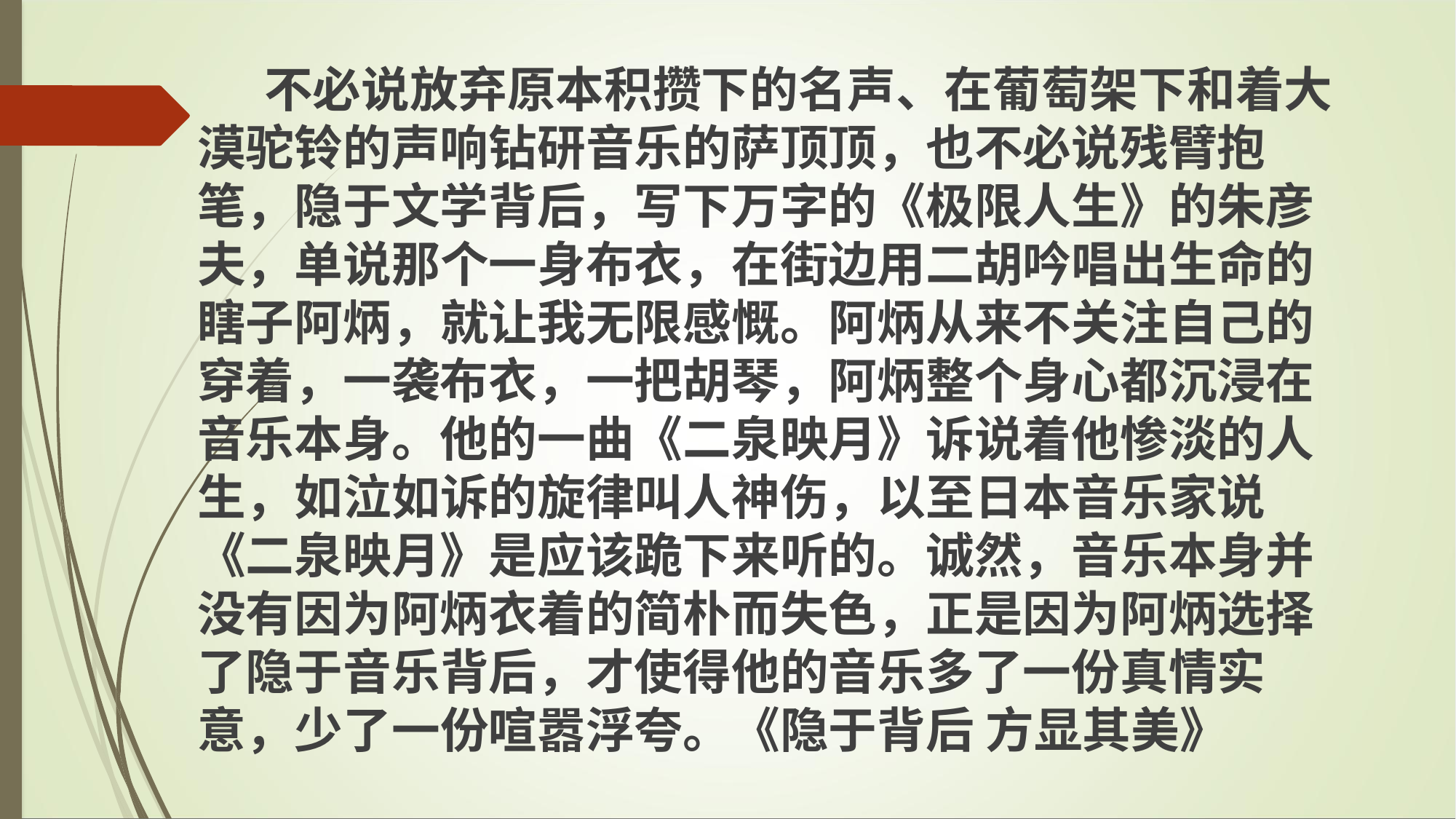

不必说放弃原本积攒下的名声、在葡萄架下和着大漠驼铃的声响钻研音乐的萨顶顶，也不必说残臂抱笔，隐于文学背后，写下万字的《极限人生》的朱彦夫，单说那个一身布衣，在街边用二胡吟唱出生命的瞎子阿炳，就让我无限感慨。阿炳从来不关注自己的穿着，一袭布衣，一把胡琴，阿炳整个身心都沉浸在音乐本身。他的一曲《二泉映月》诉说着他惨淡的人生，如泣如诉的旋律叫人神伤，以至日本音乐家说《二泉映月》是应该跪下来听的。诚然，音乐本身并没有因为阿炳衣着的简朴而失色，正是因为阿炳选择了隐于音乐背后，才使得他的音乐多了一份真情实意，少了一份喧嚣浮夸。《隐于背后 方显其美》